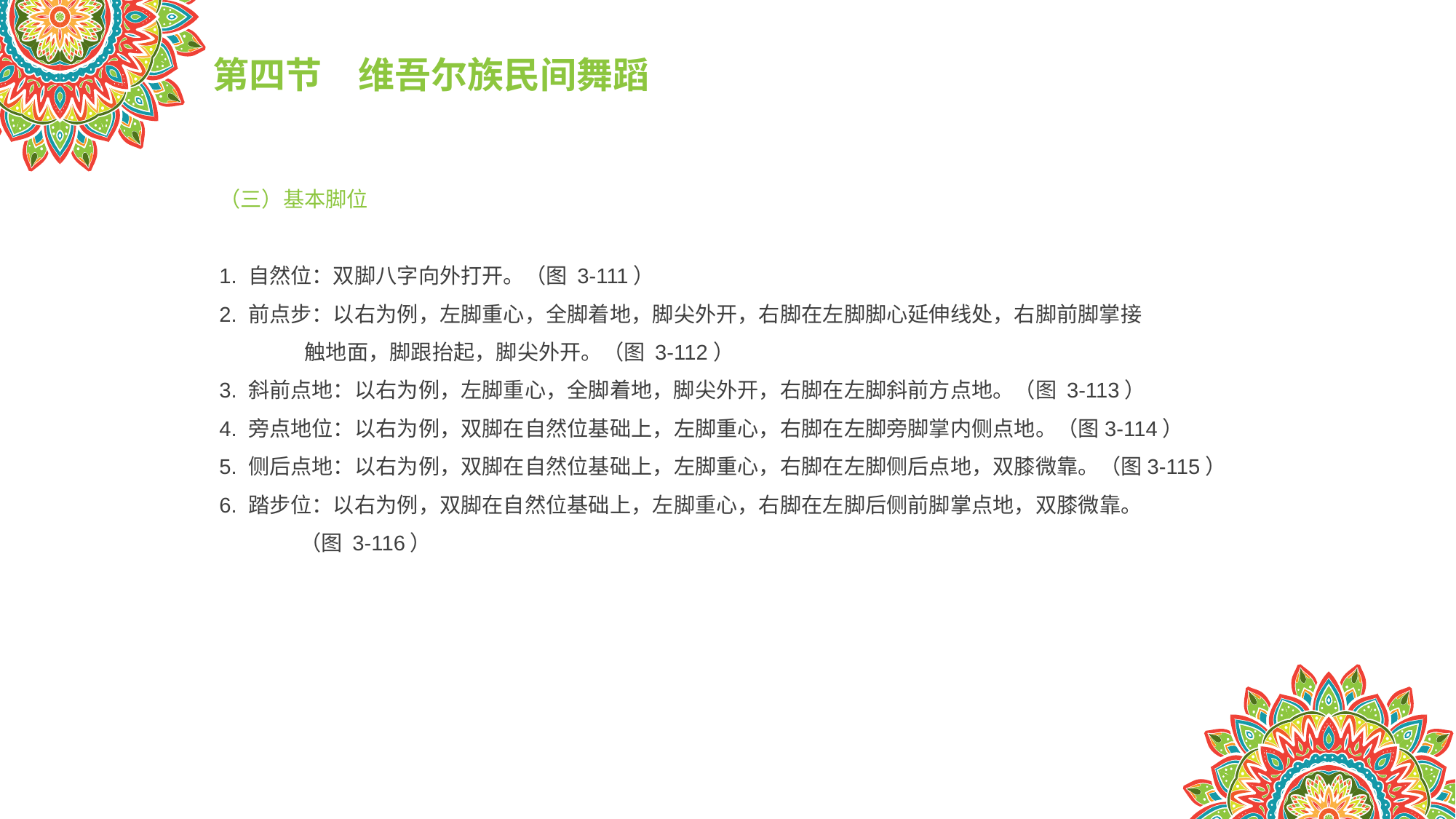

第四节　维吾尔族民间舞蹈
（三）基本脚位

1. 自然位：双脚八字向外打开。（图 3-111）
2. 前点步：以右为例，左脚重心，全脚着地，脚尖外开，右脚在左脚脚心延伸线处，右脚前脚掌接
                 触地面，脚跟抬起，脚尖外开。（图 3-112）
3. 斜前点地：以右为例，左脚重心，全脚着地，脚尖外开，右脚在左脚斜前方点地。（图 3-113）
4. 旁点地位：以右为例，双脚在自然位基础上，左脚重心，右脚在左脚旁脚掌内侧点地。（图3-114）
5. 侧后点地：以右为例，双脚在自然位基础上，左脚重心，右脚在左脚侧后点地，双膝微靠。（图3-115）
6. 踏步位：以右为例，双脚在自然位基础上，左脚重心，右脚在左脚后侧前脚掌点地，双膝微靠。
                （图 3-116）